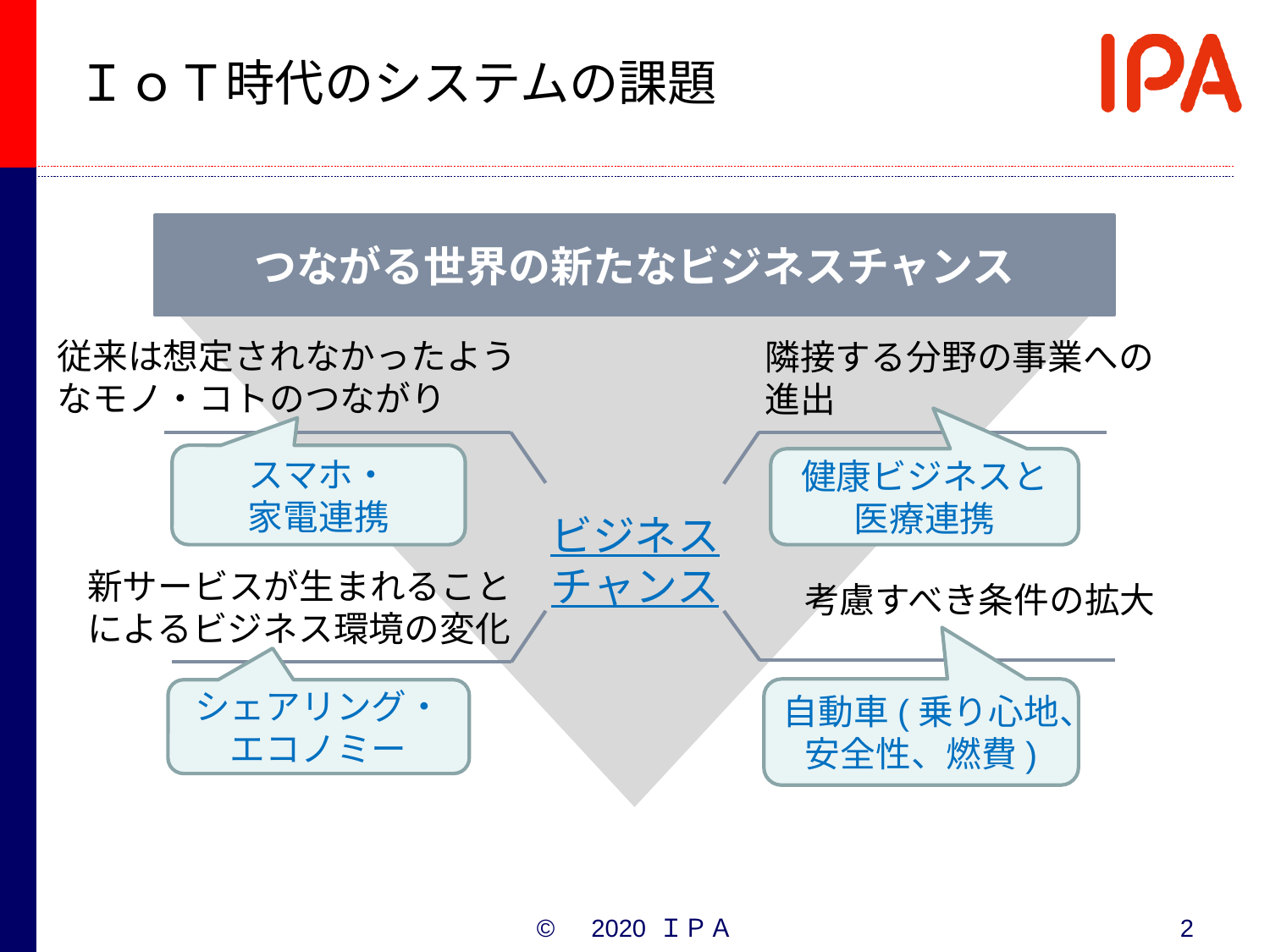

# ＩｏＴ時代のシステムの課題
つながる世界の新たなビジネスチャンス

従来は想定されなかったようなモノ・コトのつながり

隣接する分野の事業への進出
スマホ・
家電連携
健康ビジネスと
医療連携
ビジネス
チャンス
新サービスが生まれることによるビジネス環境の変化
考慮すべき条件の拡大
自動車(乗り心地、安全性、燃費)
シェアリング・
エコノミー
©　2020 ＩＰＡ
2